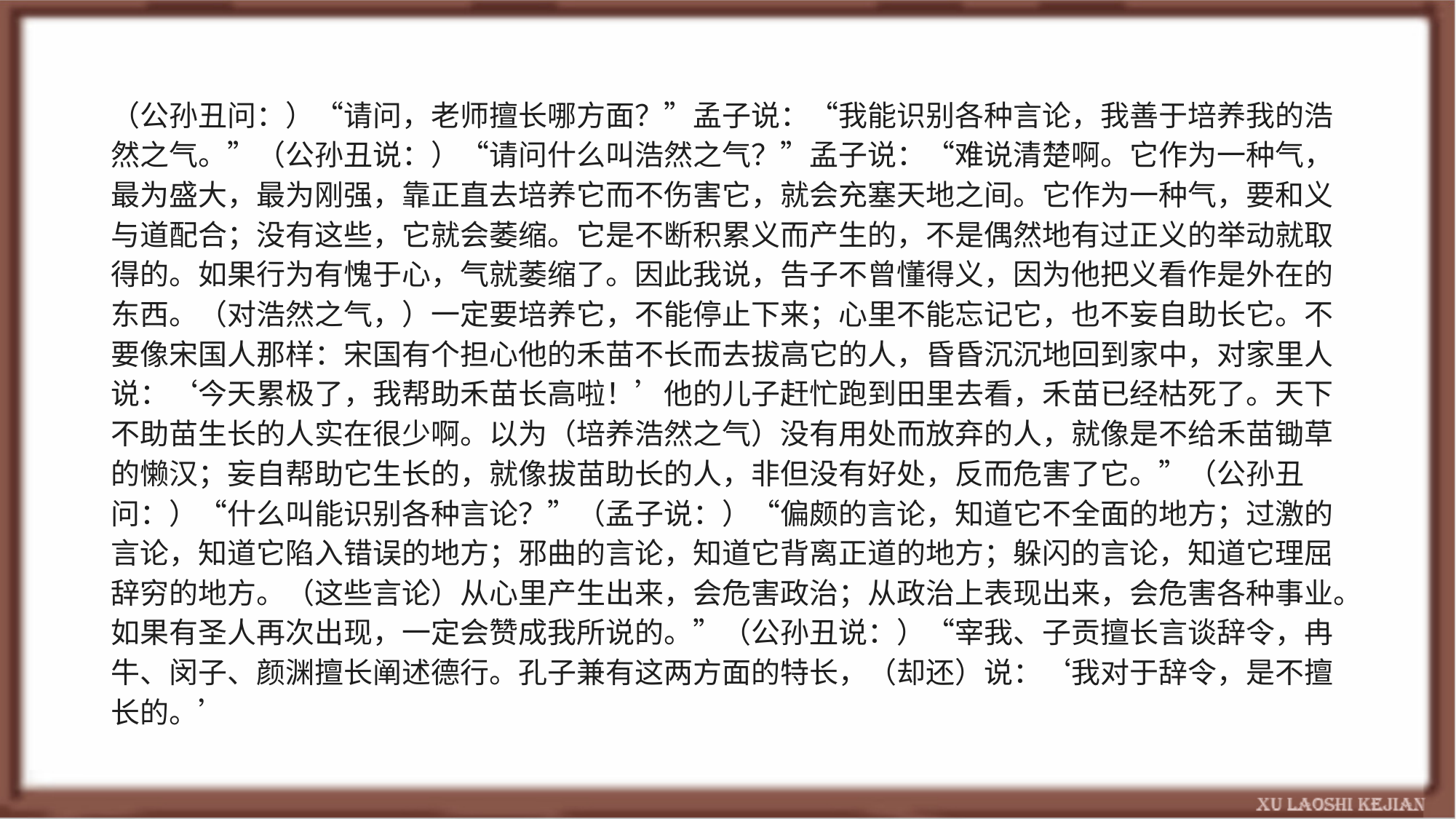

（公孙丑问：）“请问，老师擅长哪方面？”孟子说：“我能识别各种言论，我善于培养我的浩然之气。”（公孙丑说：）“请问什么叫浩然之气？”孟子说：“难说清楚啊。它作为一种气，最为盛大，最为刚强，靠正直去培养它而不伤害它，就会充塞天地之间。它作为一种气，要和义与道配合；没有这些，它就会萎缩。它是不断积累义而产生的，不是偶然地有过正义的举动就取得的。如果行为有愧于心，气就萎缩了。因此我说，告子不曾懂得义，因为他把义看作是外在的东西。（对浩然之气，）一定要培养它，不能停止下来；心里不能忘记它，也不妄自助长它。不要像宋国人那样：宋国有个担心他的禾苗不长而去拔高它的人，昏昏沉沉地回到家中，对家里人说：‘今天累极了，我帮助禾苗长高啦！’他的儿子赶忙跑到田里去看，禾苗已经枯死了。天下不助苗生长的人实在很少啊。以为（培养浩然之气）没有用处而放弃的人，就像是不给禾苗锄草的懒汉；妄自帮助它生长的，就像拔苗助长的人，非但没有好处，反而危害了它。”（公孙丑问：）“什么叫能识别各种言论？”（孟子说：）“偏颇的言论，知道它不全面的地方；过激的言论，知道它陷入错误的地方；邪曲的言论，知道它背离正道的地方；躲闪的言论，知道它理屈辞穷的地方。（这些言论）从心里产生出来，会危害政治；从政治上表现出来，会危害各种事业。如果有圣人再次出现，一定会赞成我所说的。”（公孙丑说：）“宰我、子贡擅长言谈辞令，冉牛、闵子、颜渊擅长阐述德行。孔子兼有这两方面的特长，（却还）说：‘我对于辞令，是不擅长的。’